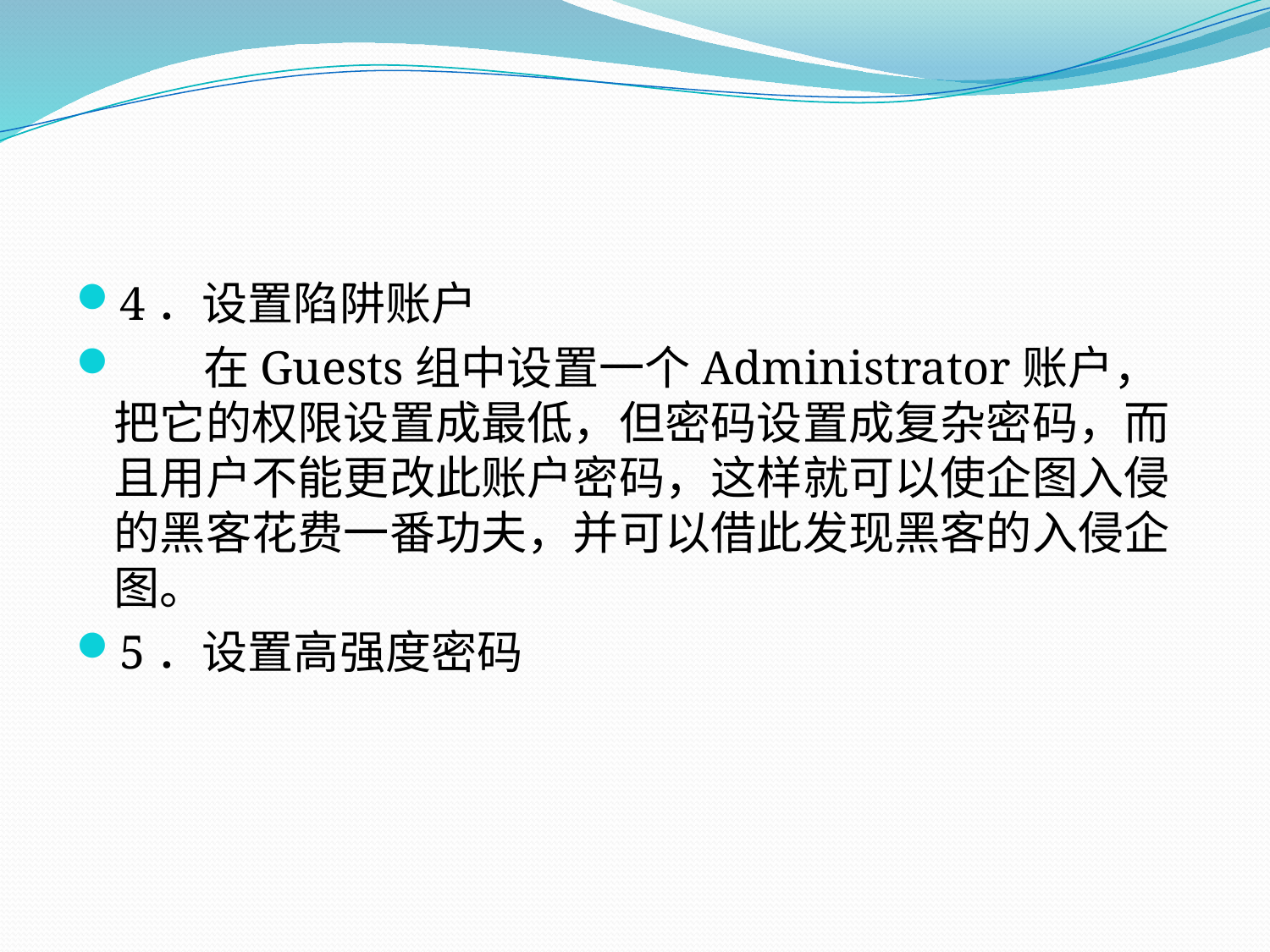

#
4．设置陷阱账户
       在Guests组中设置一个Administrator账户，把它的权限设置成最低，但密码设置成复杂密码，而且用户不能更改此账户密码，这样就可以使企图入侵的黑客花费一番功夫，并可以借此发现黑客的入侵企图。
5．设置高强度密码